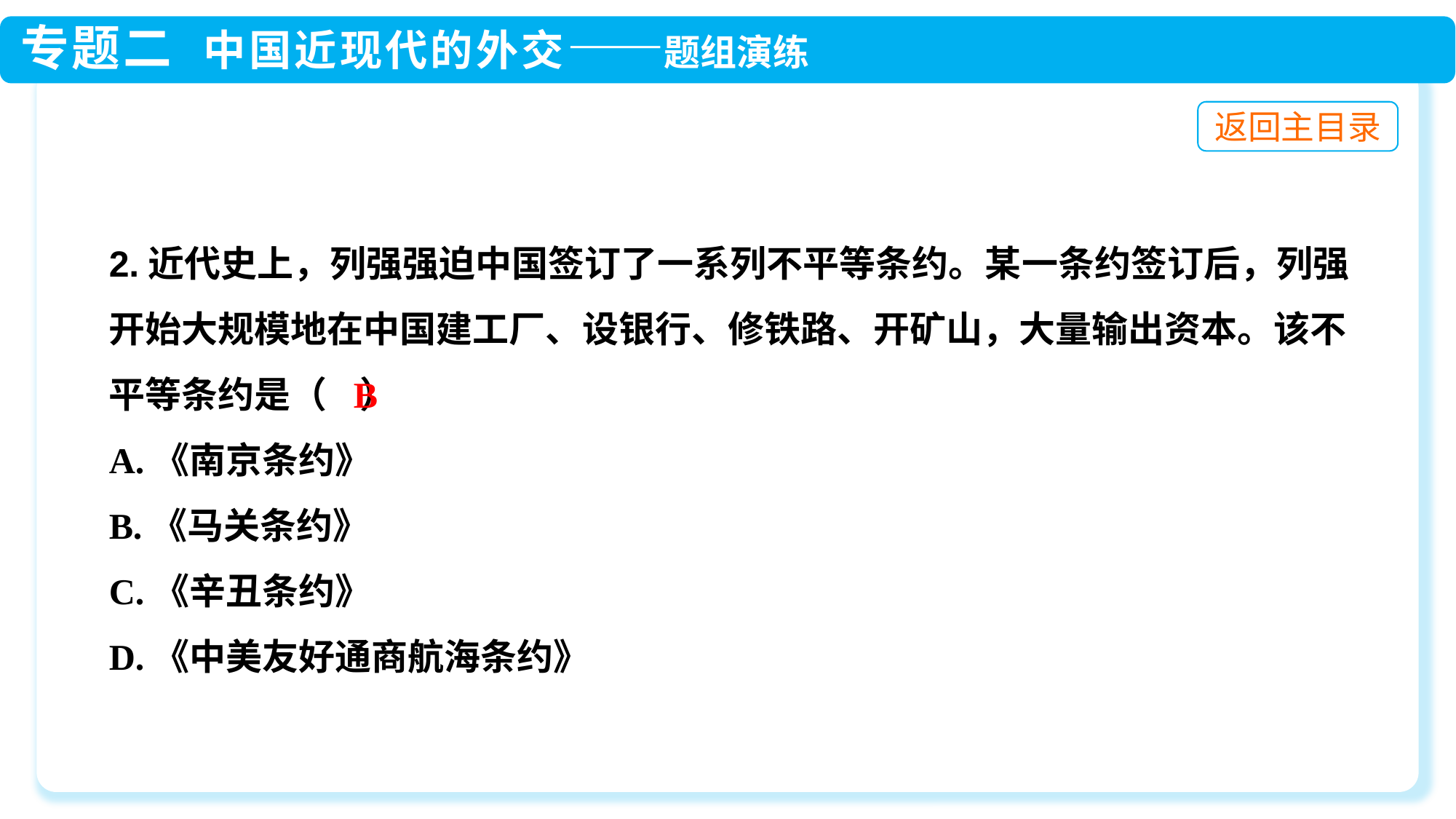

2.近代史上，列强强迫中国签订了一系列不平等条约。某一条约签订后，列强开始大规模地在中国建工厂、设银行、修铁路、开矿山，大量输出资本。该不平等条约是（    ）
A.《南京条约》
B.《马关条约》
C.《辛丑条约》
D.《中美友好通商航海条约》
B